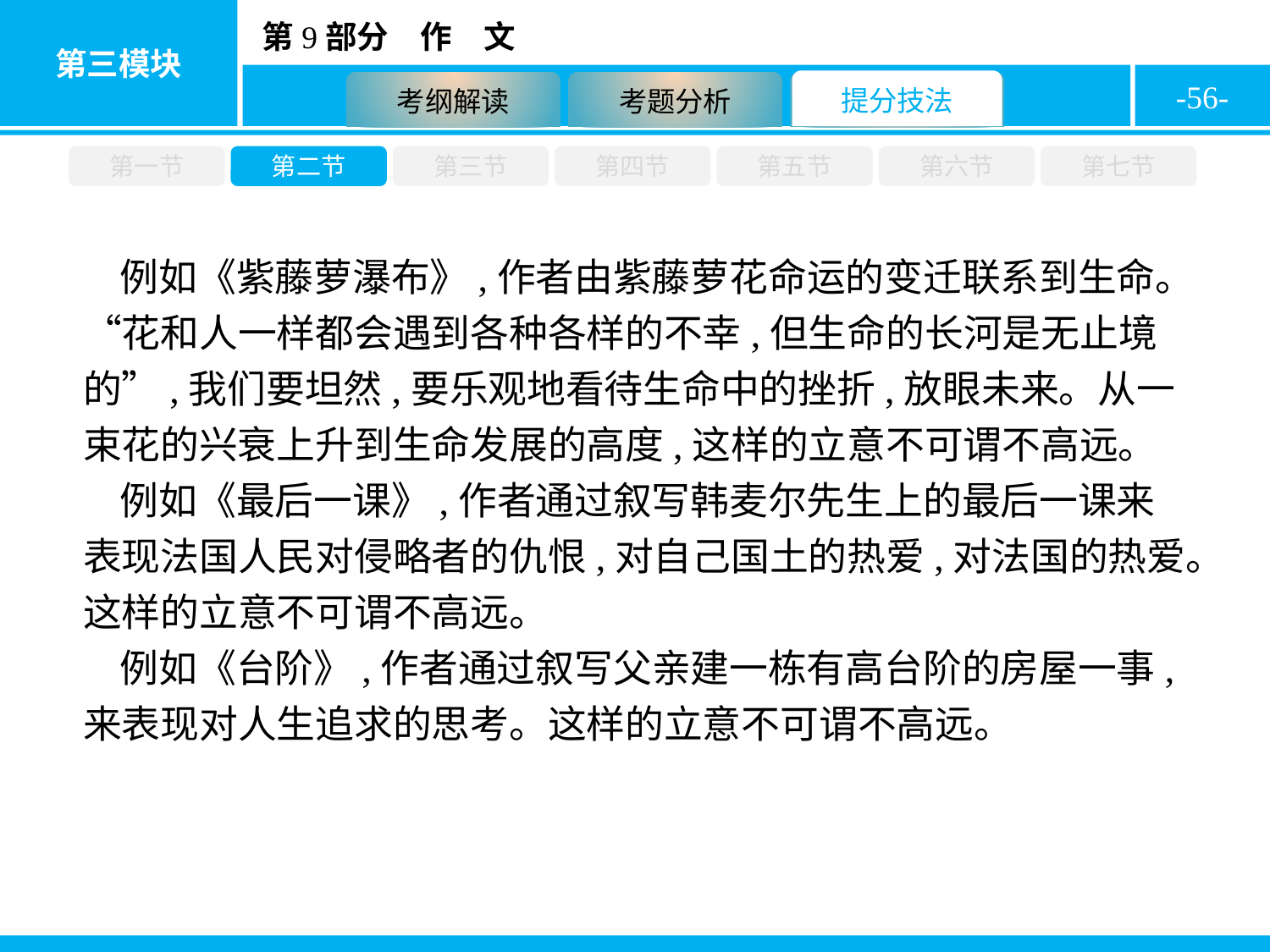

-56-
第一节
第二节
第三节
第四节
第五节
第六节
第七节
例如《紫藤萝瀑布》,作者由紫藤萝花命运的变迁联系到生命。“花和人一样都会遇到各种各样的不幸,但生命的长河是无止境的”,我们要坦然,要乐观地看待生命中的挫折,放眼未来。从一束花的兴衰上升到生命发展的高度,这样的立意不可谓不高远。
例如《最后一课》,作者通过叙写韩麦尔先生上的最后一课来表现法国人民对侵略者的仇恨,对自己国土的热爱,对法国的热爱。这样的立意不可谓不高远。
例如《台阶》,作者通过叙写父亲建一栋有高台阶的房屋一事,来表现对人生追求的思考。这样的立意不可谓不高远。